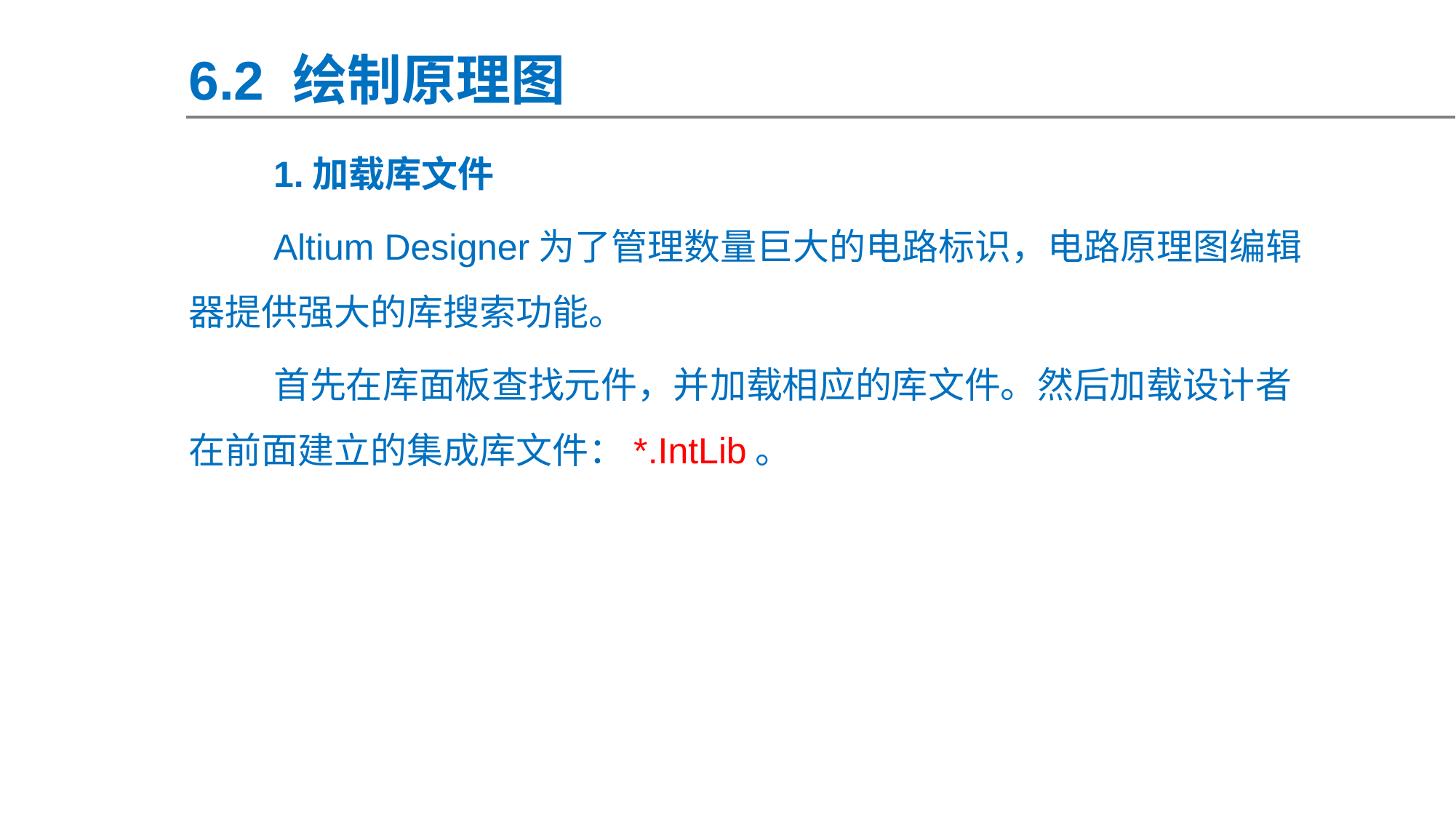

6.2 绘制原理图
1.加载库文件
Altium Designer为了管理数量巨大的电路标识，电路原理图编辑器提供强大的库搜索功能。
首先在库面板查找元件，并加载相应的库文件。然后加载设计者在前面建立的集成库文件：*.IntLib。